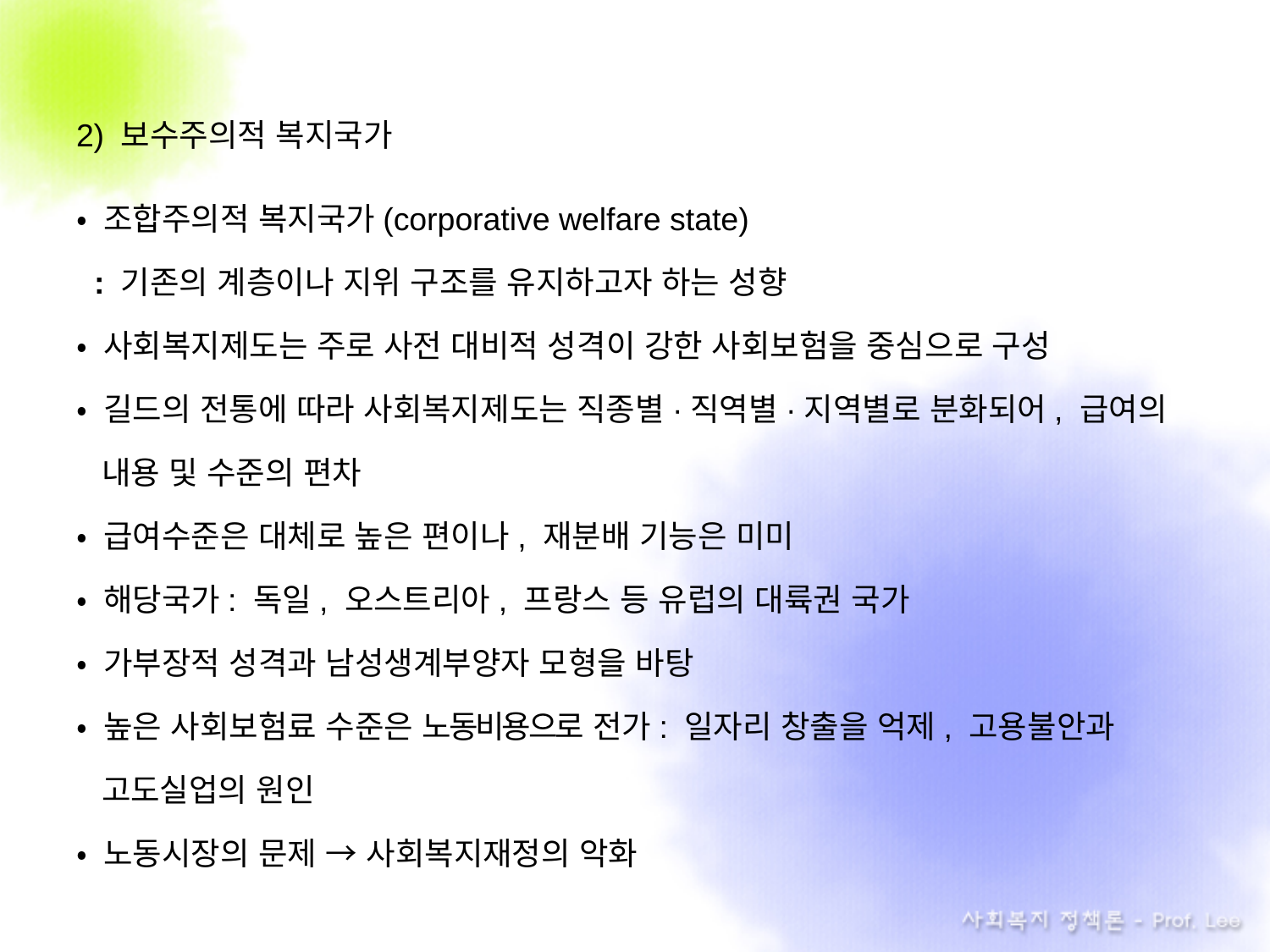

2) 보수주의적 복지국가

• 조합주의적 복지국가(corporative welfare state)
  : 기존의 계층이나 지위 구조를 유지하고자 하는 성향
• 사회복지제도는 주로 사전 대비적 성격이 강한 사회보험을 중심으로 구성
• 길드의 전통에 따라 사회복지제도는 직종별·직역별·지역별로 분화되어, 급여의
  내용 및 수준의 편차
• 급여수준은 대체로 높은 편이나, 재분배 기능은 미미
• 해당국가: 독일, 오스트리아, 프랑스 등 유럽의 대륙권 국가
• 가부장적 성격과 남성생계부양자 모형을 바탕
• 높은 사회보험료 수준은 노동비용으로 전가: 일자리 창출을 억제, 고용불안과
  고도실업의 원인
• 노동시장의 문제 → 사회복지재정의 악화